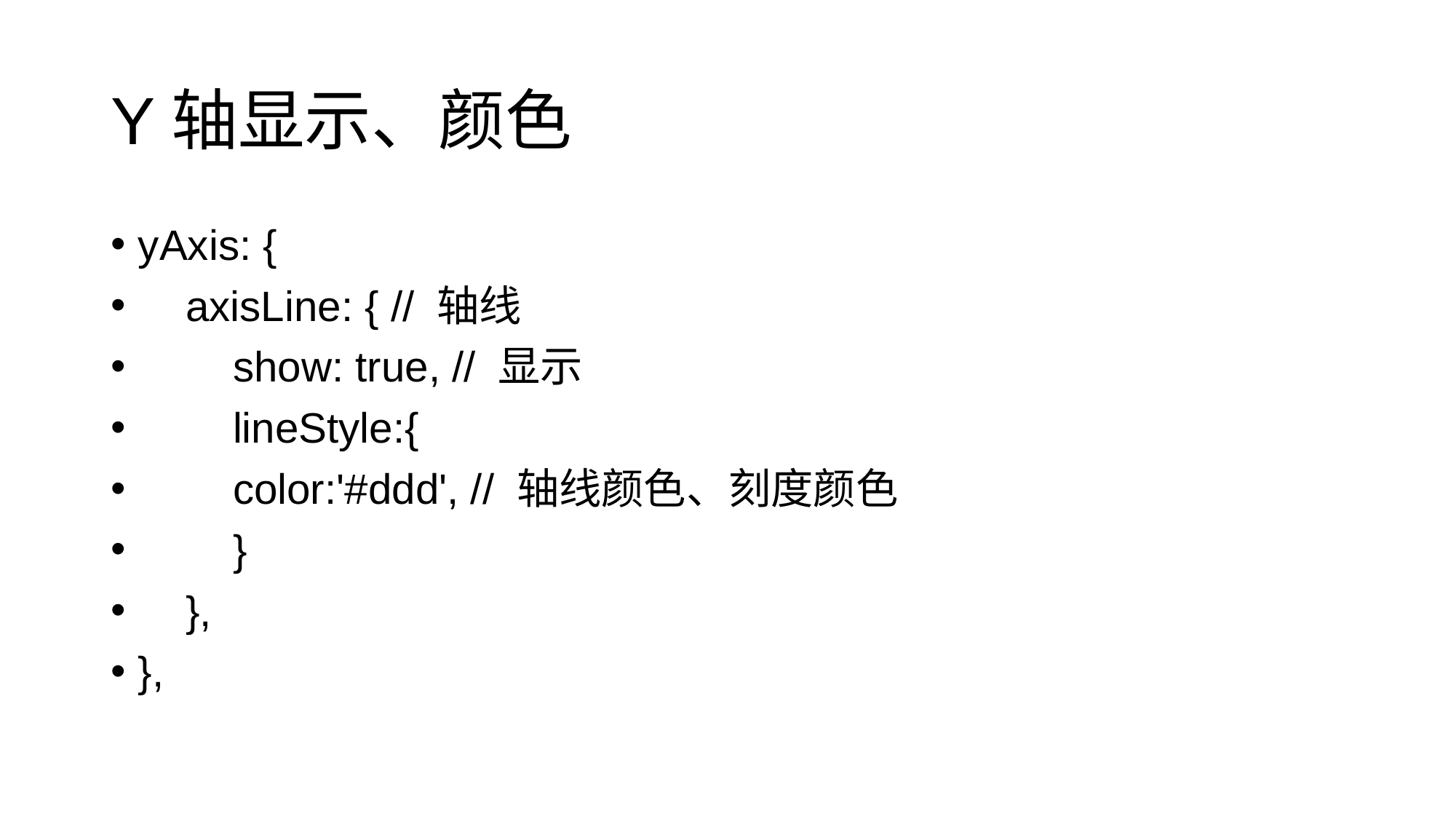

# Y轴显示、颜色
yAxis: {
    axisLine: { // 轴线
        show: true, // 显示
        lineStyle:{
        color:'#ddd', // 轴线颜色、刻度颜色
        }
    },
},